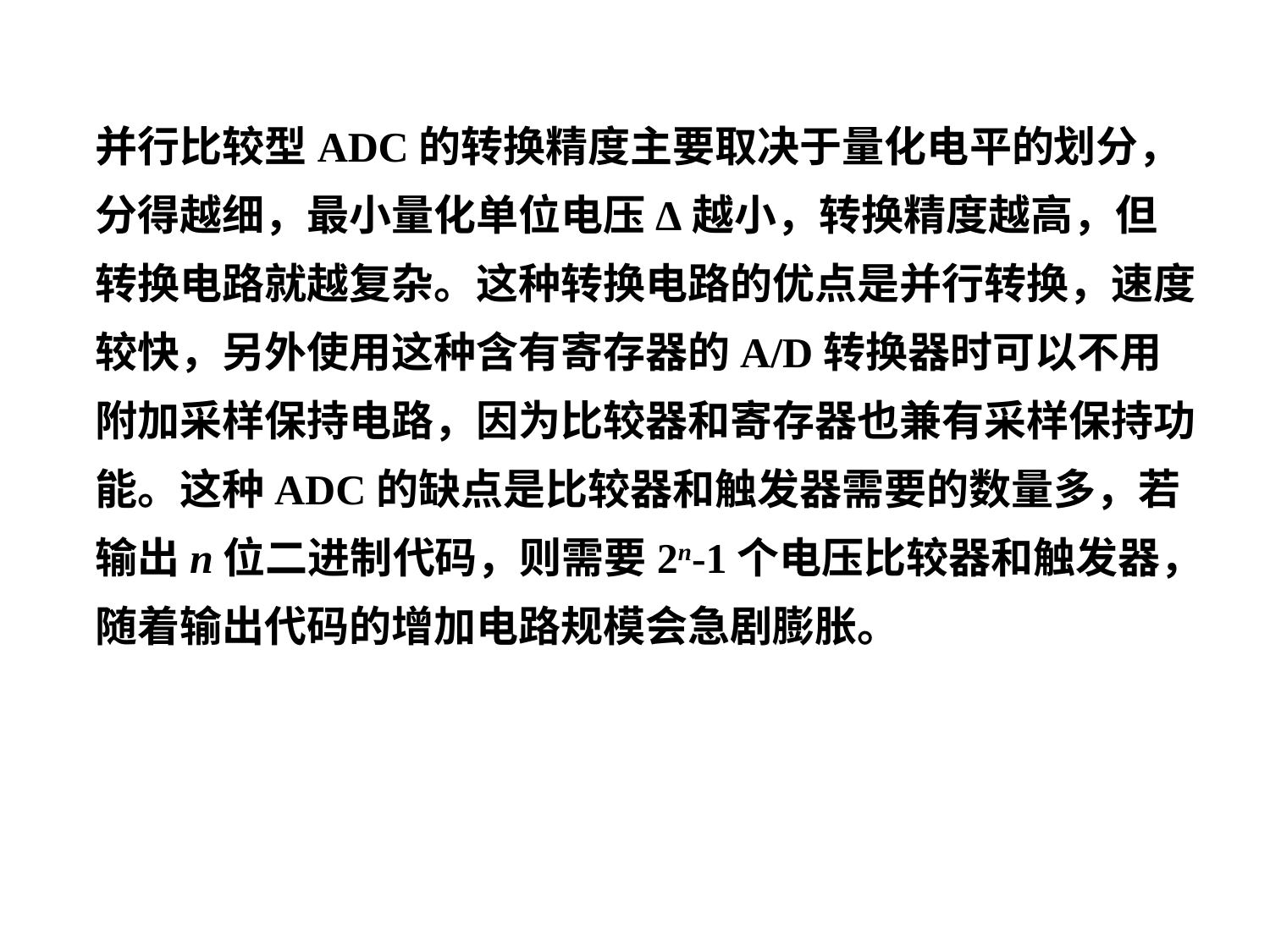

并行比较型ADC的转换精度主要取决于量化电平的划分，分得越细，最小量化单位电压Δ越小，转换精度越高，但转换电路就越复杂。这种转换电路的优点是并行转换，速度较快，另外使用这种含有寄存器的A/D转换器时可以不用附加采样保持电路，因为比较器和寄存器也兼有采样保持功能。这种ADC的缺点是比较器和触发器需要的数量多，若输出n位二进制代码，则需要2n-1个电压比较器和触发器，随着输出代码的增加电路规模会急剧膨胀。